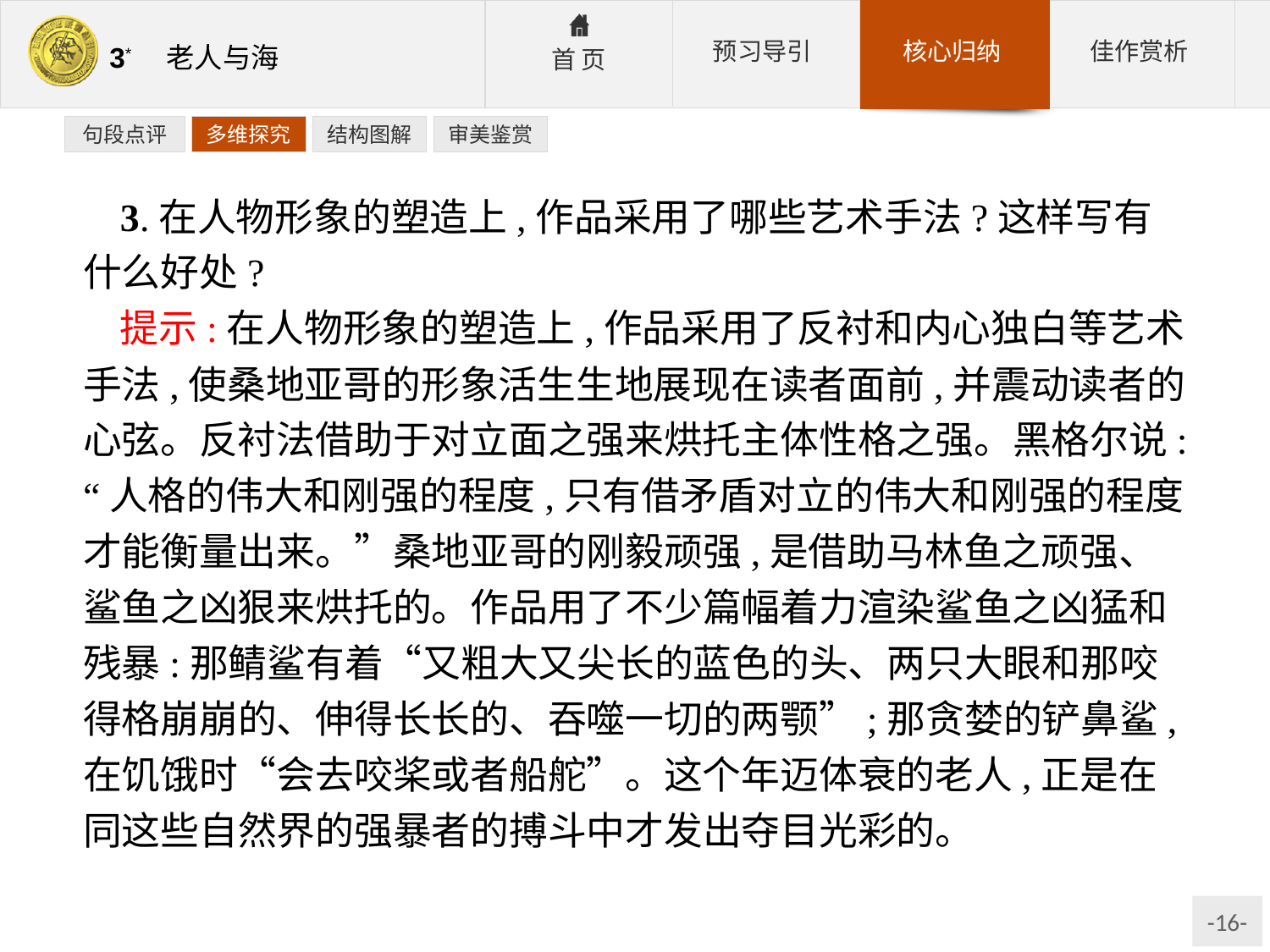

句段点评
多维探究
结构图解
审美鉴赏
3.在人物形象的塑造上,作品采用了哪些艺术手法?这样写有什么好处?
提示:在人物形象的塑造上,作品采用了反衬和内心独白等艺术手法,使桑地亚哥的形象活生生地展现在读者面前,并震动读者的心弦。反衬法借助于对立面之强来烘托主体性格之强。黑格尔说:“人格的伟大和刚强的程度,只有借矛盾对立的伟大和刚强的程度才能衡量出来。”桑地亚哥的刚毅顽强,是借助马林鱼之顽强、鲨鱼之凶狠来烘托的。作品用了不少篇幅着力渲染鲨鱼之凶猛和残暴:那鲭鲨有着“又粗大又尖长的蓝色的头、两只大眼和那咬得格崩崩的、伸得长长的、吞噬一切的两颚”;那贪婪的铲鼻鲨,在饥饿时“会去咬桨或者船舵”。这个年迈体衰的老人,正是在同这些自然界的强暴者的搏斗中才发出夺目光彩的。